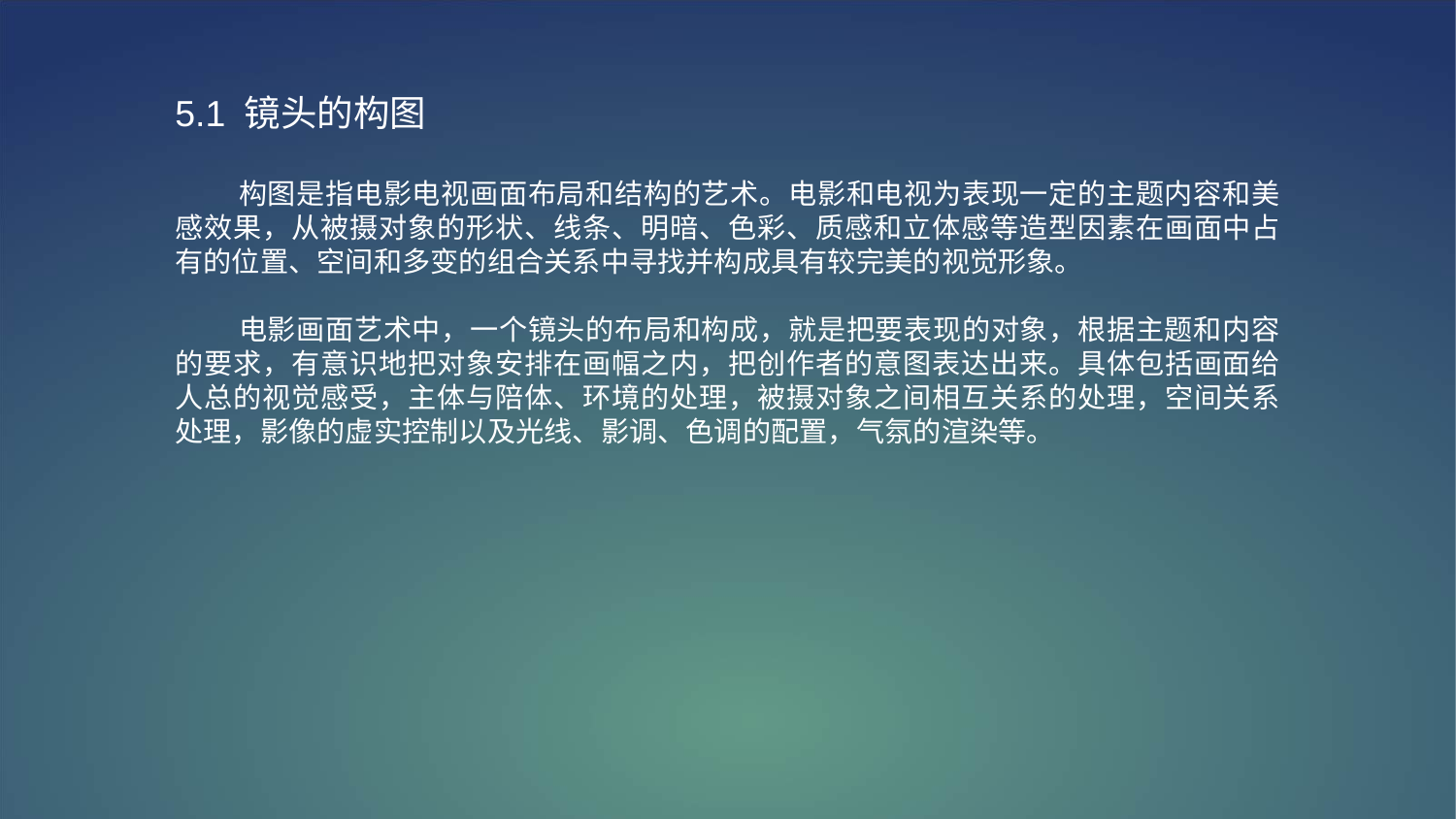

5.1 镜头的构图
  构图是指电影电视画面布局和结构的艺术。电影和电视为表现一定的主题内容和美感效果，从被摄对象的形状、线条、明暗、色彩、质感和立体感等造型因素在画面中占有的位置、空间和多变的组合关系中寻找并构成具有较完美的视觉形象。

  电影画面艺术中，一个镜头的布局和构成，就是把要表现的对象，根据主题和内容的要求，有意识地把对象安排在画幅之内，把创作者的意图表达出来。具体包括画面给人总的视觉感受，主体与陪体、环境的处理，被摄对象之间相互关系的处理，空间关系处理，影像的虚实控制以及光线、影调、色调的配置，气氛的渲染等。